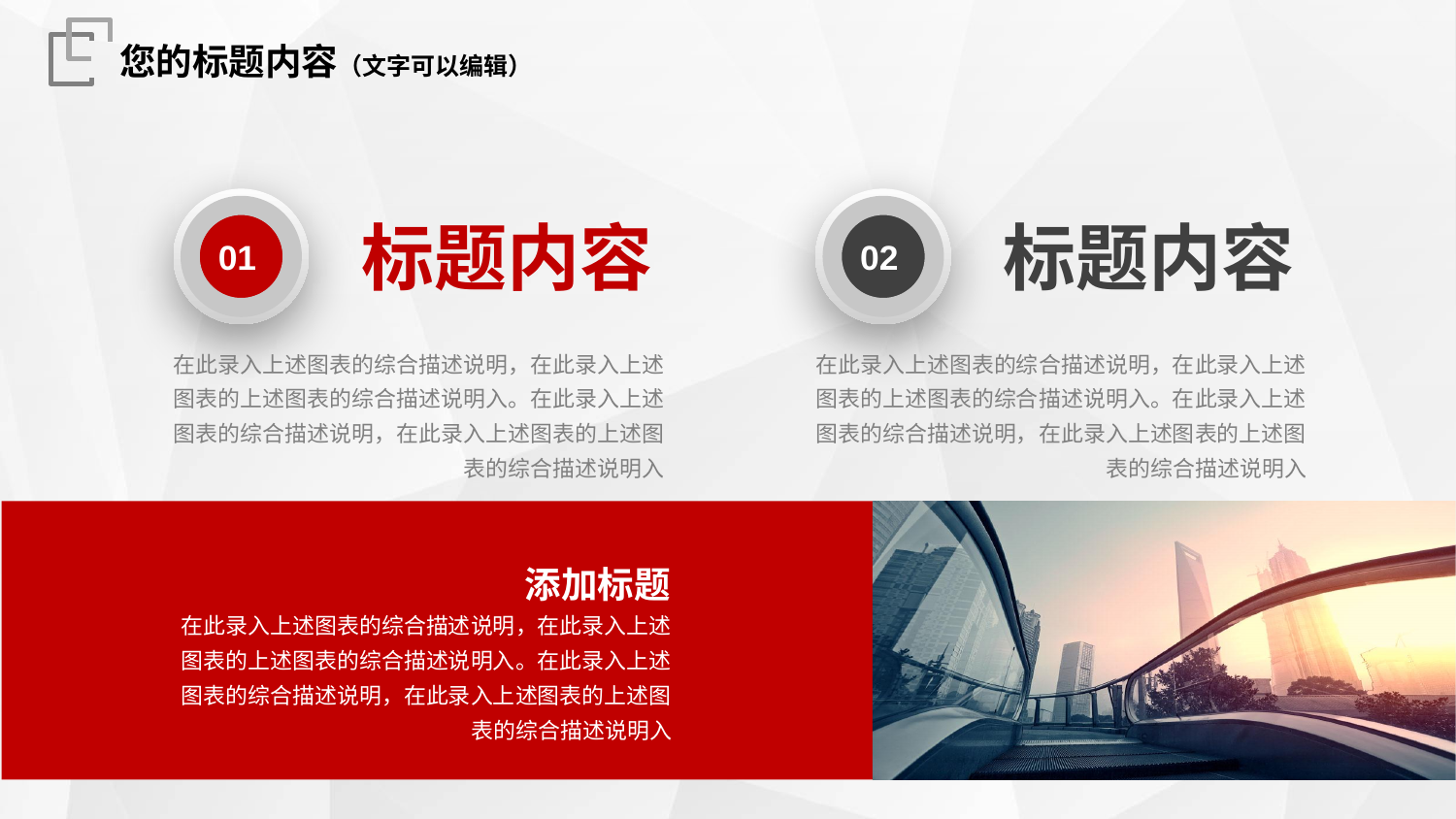

您的标题内容（文字可以编辑）

01

02
标题内容
标题内容
在此录入上述图表的综合描述说明，在此录入上述图表的上述图表的综合描述说明入。在此录入上述图表的综合描述说明，在此录入上述图表的上述图表的综合描述说明入
在此录入上述图表的综合描述说明，在此录入上述图表的上述图表的综合描述说明入。在此录入上述图表的综合描述说明，在此录入上述图表的上述图表的综合描述说明入

添加标题
在此录入上述图表的综合描述说明，在此录入上述图表的上述图表的综合描述说明入。在此录入上述图表的综合描述说明，在此录入上述图表的上述图表的综合描述说明入